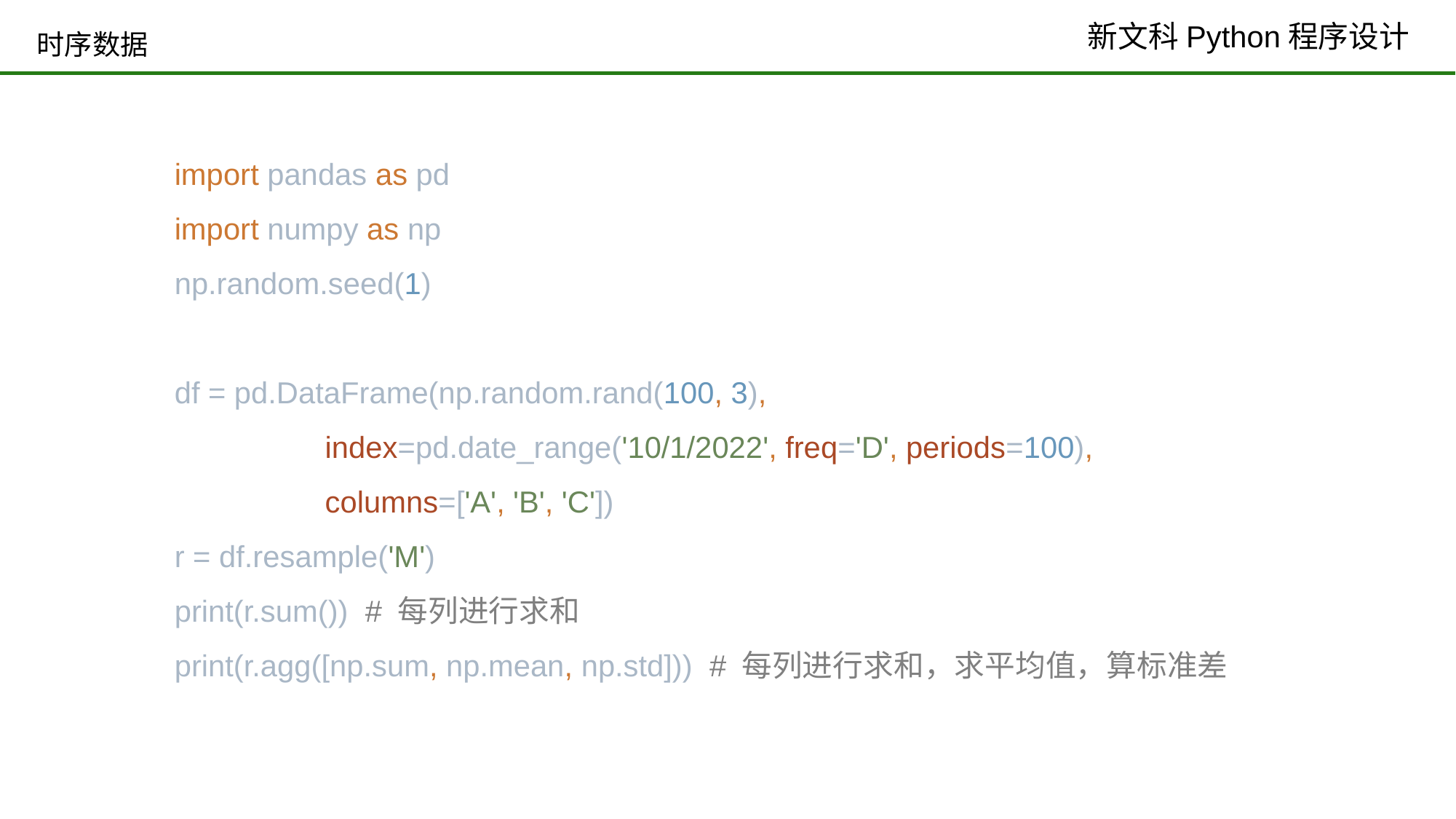

# 时序数据
import pandas as pd
import numpy as np
np.random.seed(1)
df = pd.DataFrame(np.random.rand(100, 3),
                  index=pd.date_range('10/1/2022', freq='D', periods=100),
                  columns=['A', 'B', 'C'])
r = df.resample('M')
print(r.sum())  # 每列进行求和
print(r.agg([np.sum, np.mean, np.std]))  # 每列进行求和，求平均值，算标准差